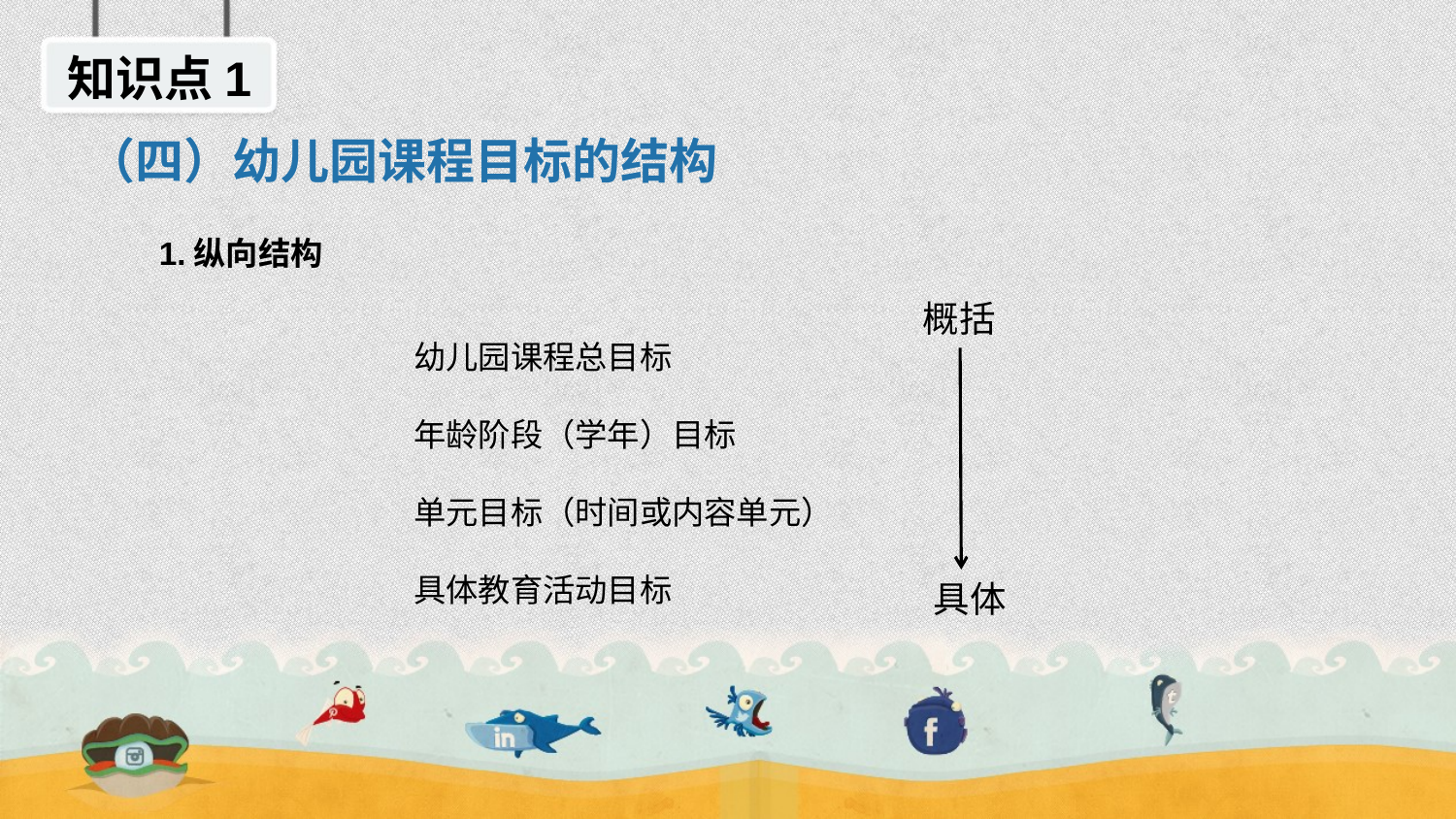

知识点1
（四）幼儿园课程目标的结构
1.纵向结构
概括
幼儿园课程总目标

年龄阶段（学年）目标

单元目标（时间或内容单元）

具体教育活动目标
具体